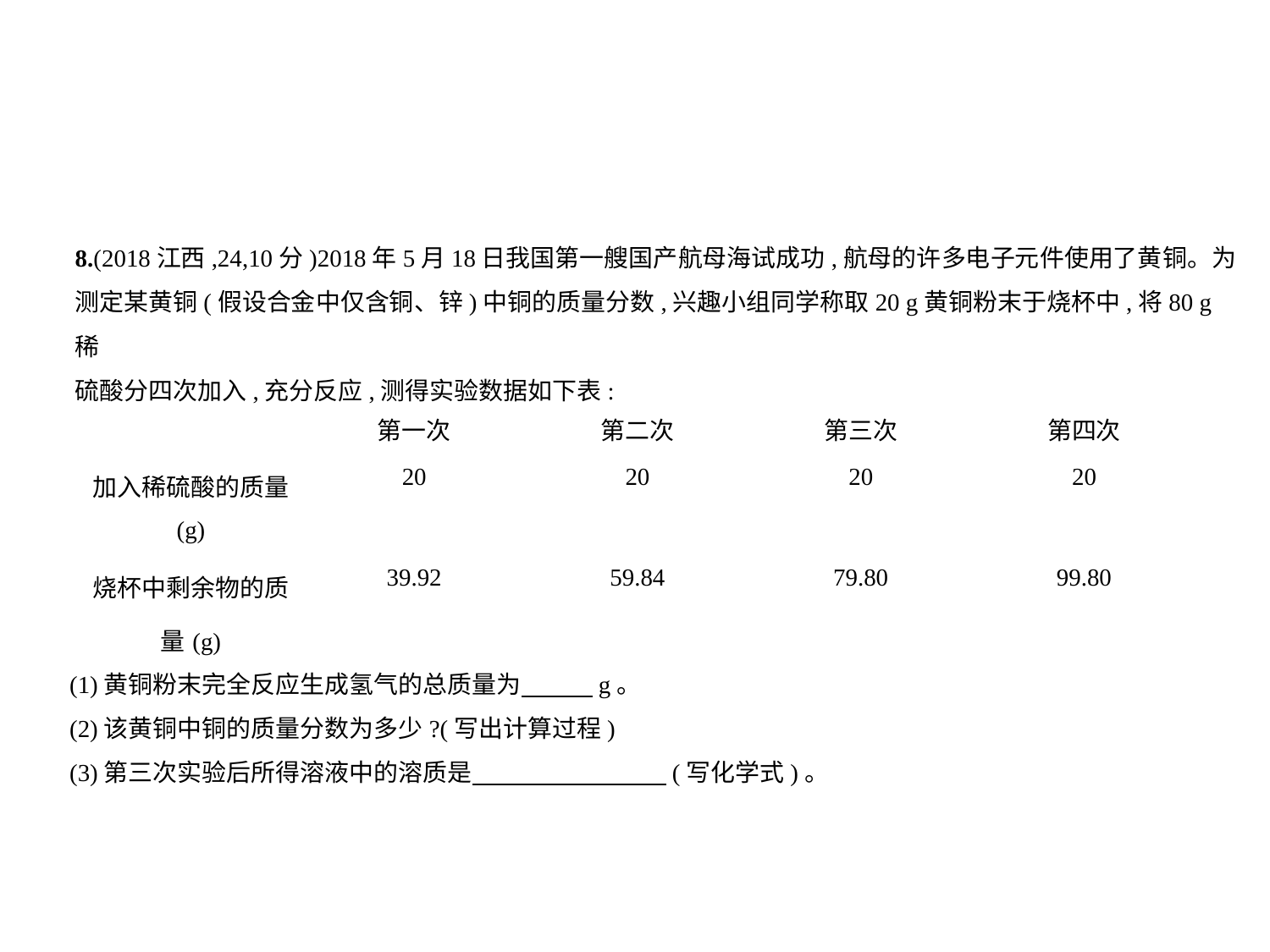

8.(2018江西,24,10分)2018年5月18日我国第一艘国产航母海试成功,航母的许多电子元件使用了黄铜。为
测定某黄铜(假设合金中仅含铜、锌)中铜的质量分数,兴趣小组同学称取20 g黄铜粉末于烧杯中,将80 g稀
硫酸分四次加入,充分反应,测得实验数据如下表:
|  | 第一次 | 第二次 | 第三次 | 第四次 |
| --- | --- | --- | --- | --- |
| 加入稀硫酸的质量 (g) | 20 | 20 | 20 | 20 |
| 烧杯中剩余物的质 量(g) | 39.92 | 59.84 | 79.80 | 99.80 |
(1)黄铜粉末完全反应生成氢气的总质量为　　    g。
(2)该黄铜中铜的质量分数为多少?(写出计算过程)
(3)第三次实验后所得溶液中的溶质是　　　　　　　    (写化学式)。